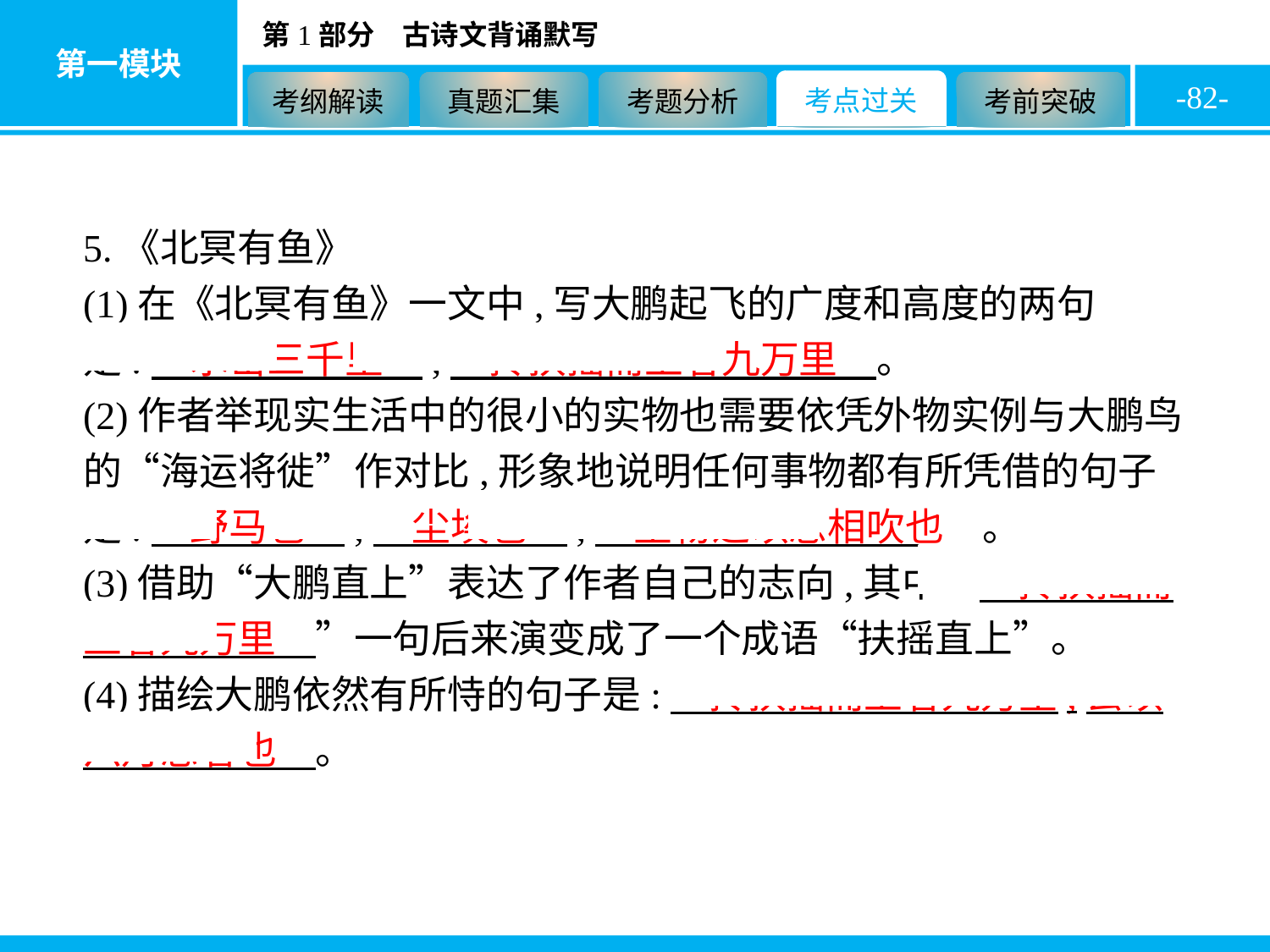

-82-
5.《北冥有鱼》
(1)在《北冥有鱼》一文中,写大鹏起飞的广度和高度的两句是:　水击三千里　,　抟扶摇而上者九万里　。
(2)作者举现实生活中的很小的实物也需要依凭外物实例与大鹏鸟的“海运将徙”作对比,形象地说明任何事物都有所凭借的句子是:　野马也　,　尘埃也　,　生物之以息相吹也　。
(3)借助“大鹏直上”表达了作者自己的志向,其中“　抟扶摇而上者九万里　”一句后来演变成了一个成语“扶摇直上”。
(4)描绘大鹏依然有所恃的句子是:　抟扶摇而上者九万里,去以六月息者也　。